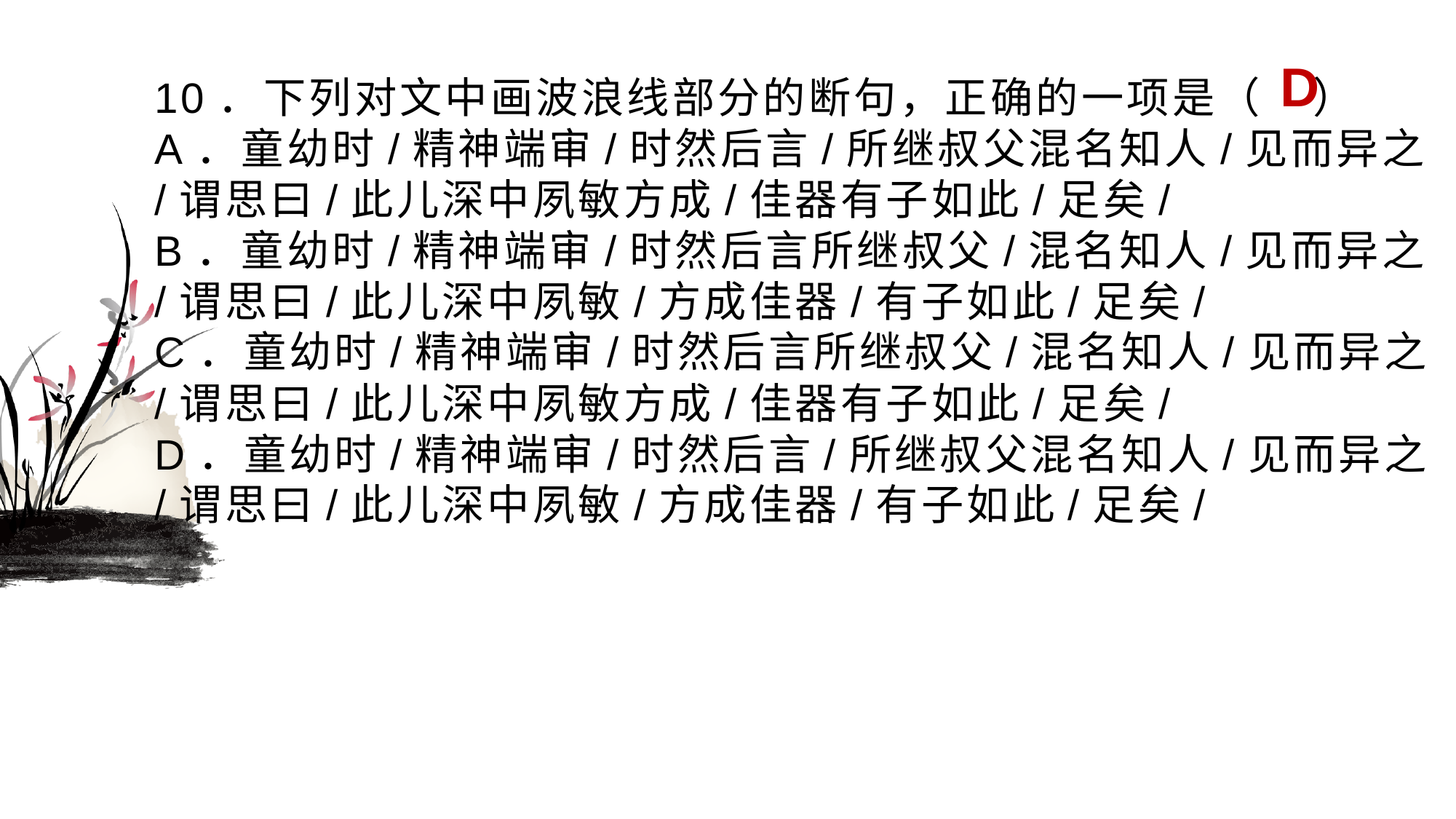

# 10．下列对文中画波浪线部分的断句，正确的一项是（    ） A．童幼时/精神端审/时然后言/所继叔父混名知人/见而异之/谓思曰/此儿深中夙敏方成/佳器有子如此/足矣/ B．童幼时/精神端审/时然后言所继叔父/混名知人/见而异之/谓思曰/此儿深中夙敏/方成佳器/有子如此/足矣/ C．童幼时/精神端审/时然后言所继叔父/混名知人/见而异之/谓思曰/此儿深中夙敏方成/佳器有子如此/足矣/ D．童幼时/精神端审/时然后言/所继叔父混名知人/见而异之/谓思曰/此儿深中夙敏/方成佳器/有子如此/足矣/
D